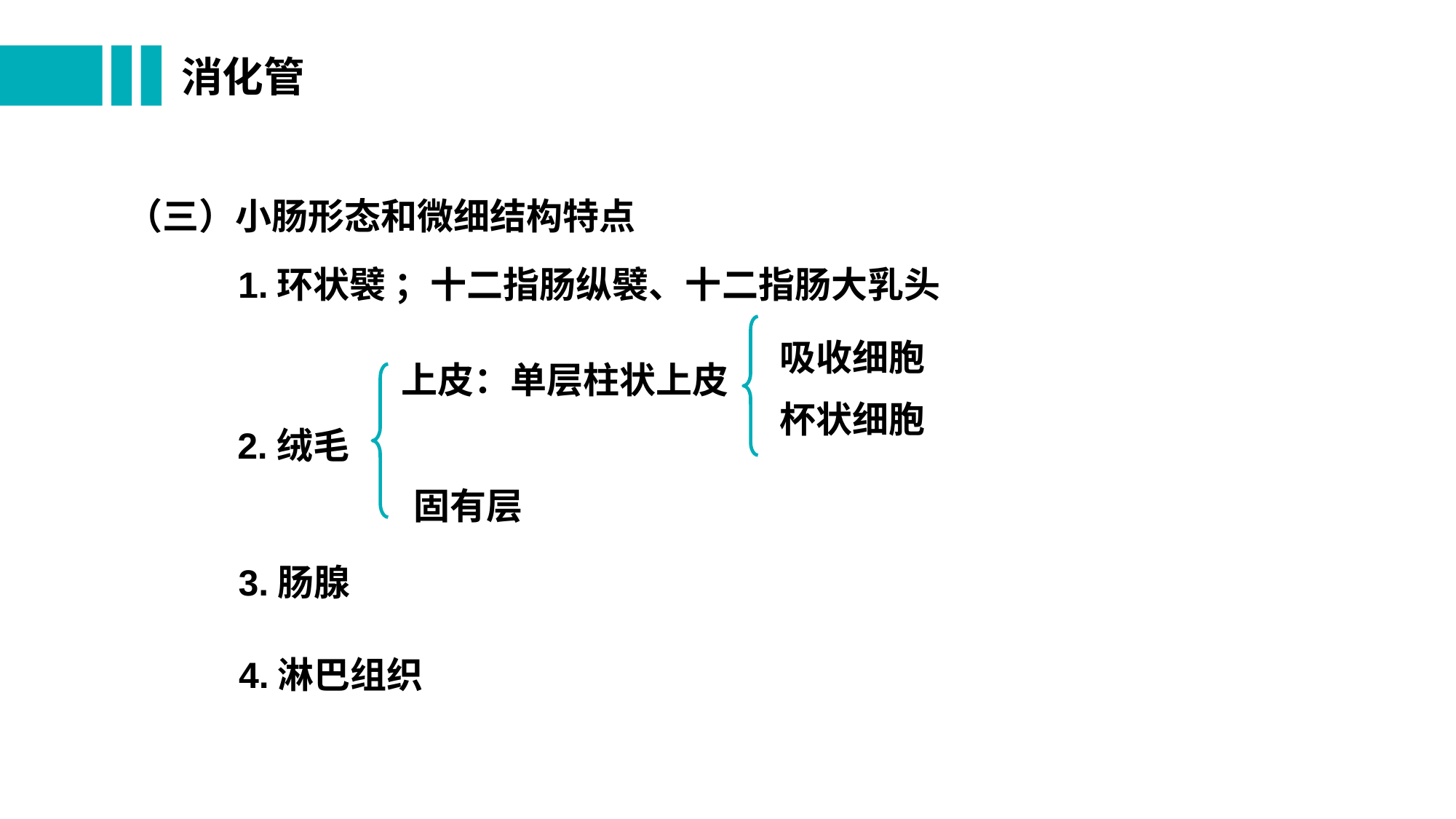

# 消化管

（三）小肠形态和微细结构特点
1.环状襞 ；十二指肠纵襞、十二指肠大乳头

吸收细胞
杯状细胞
上皮：单层柱状上皮

2.绒毛
固有层
3.肠腺
4.淋巴组织